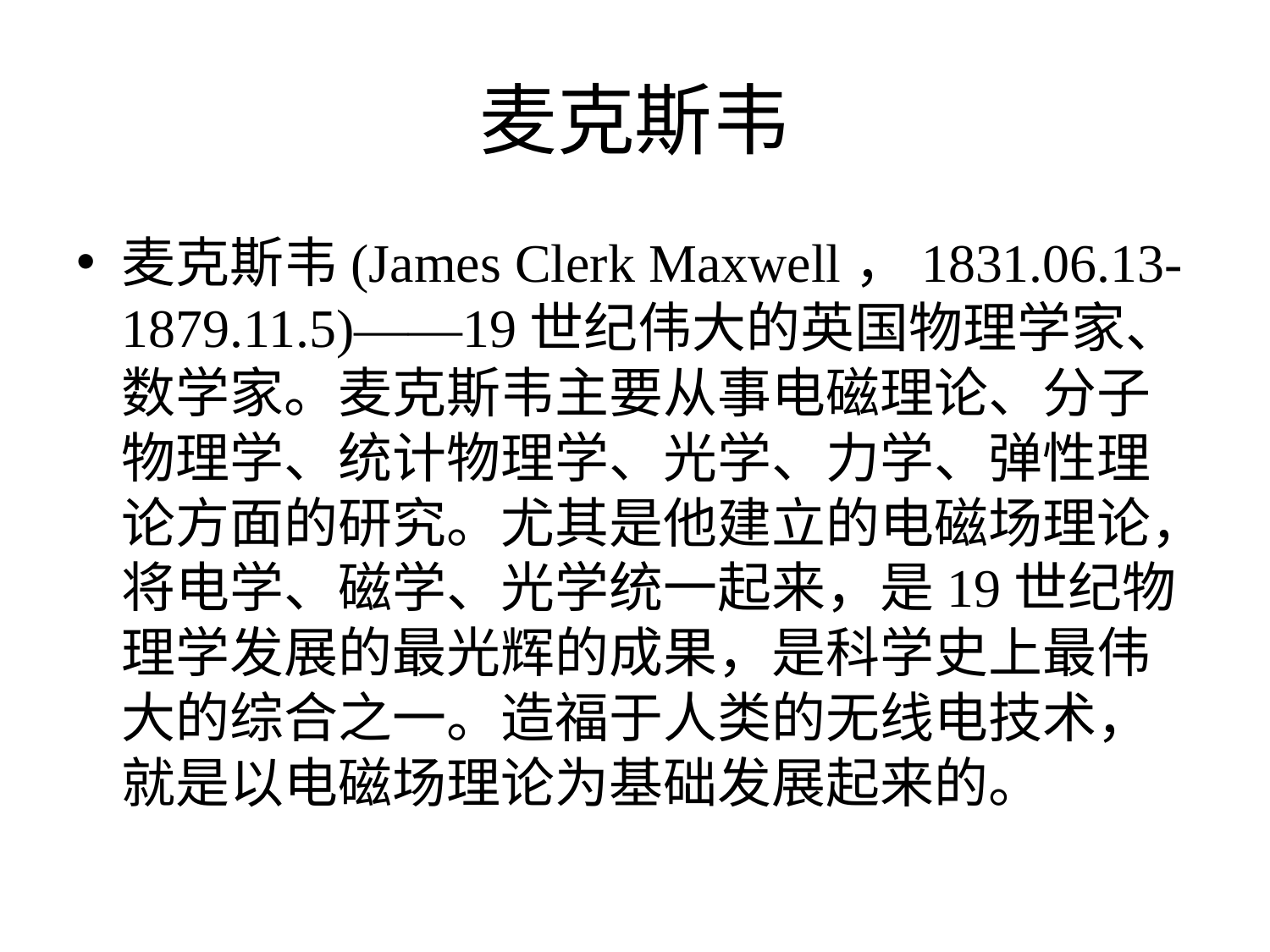

# 麦克斯韦
麦克斯韦(James Clerk Maxwell，1831.06.13-1879.11.5)——19世纪伟大的英国物理学家、数学家。麦克斯韦主要从事电磁理论、分子物理学、统计物理学、光学、力学、弹性理论方面的研究。尤其是他建立的电磁场理论，将电学、磁学、光学统一起来，是19世纪物理学发展的最光辉的成果，是科学史上最伟大的综合之一。造福于人类的无线电技术，就是以电磁场理论为基础发展起来的。